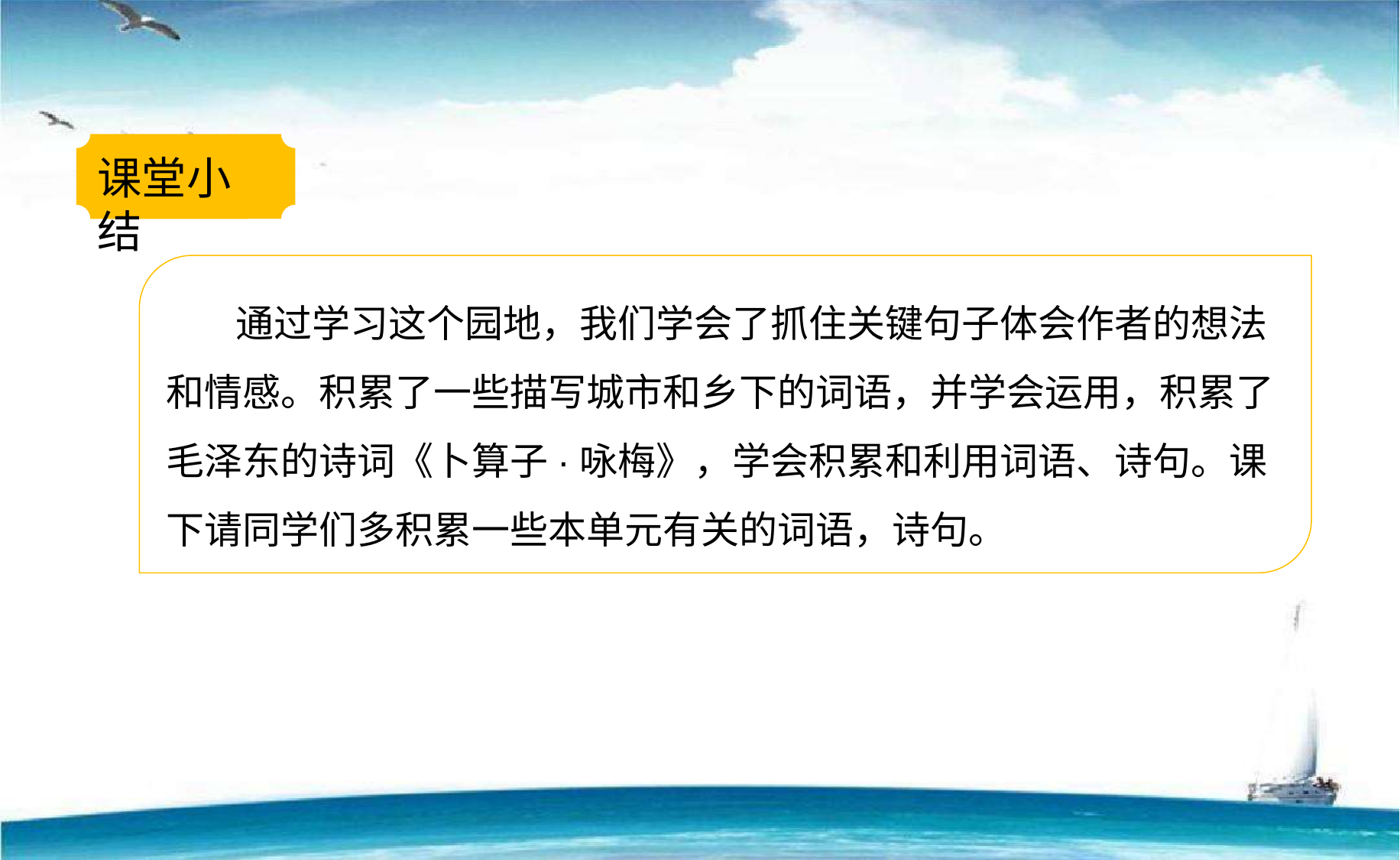

课堂小结
       通过学习这个园地，我们学会了抓住关键句子体会作者的想法和情感。积累了一些描写城市和乡下的词语，并学会运用，积累了毛泽东的诗词《卜算子·咏梅》，学会积累和利用词语、诗句。课下请同学们多积累一些本单元有关的词语，诗句。